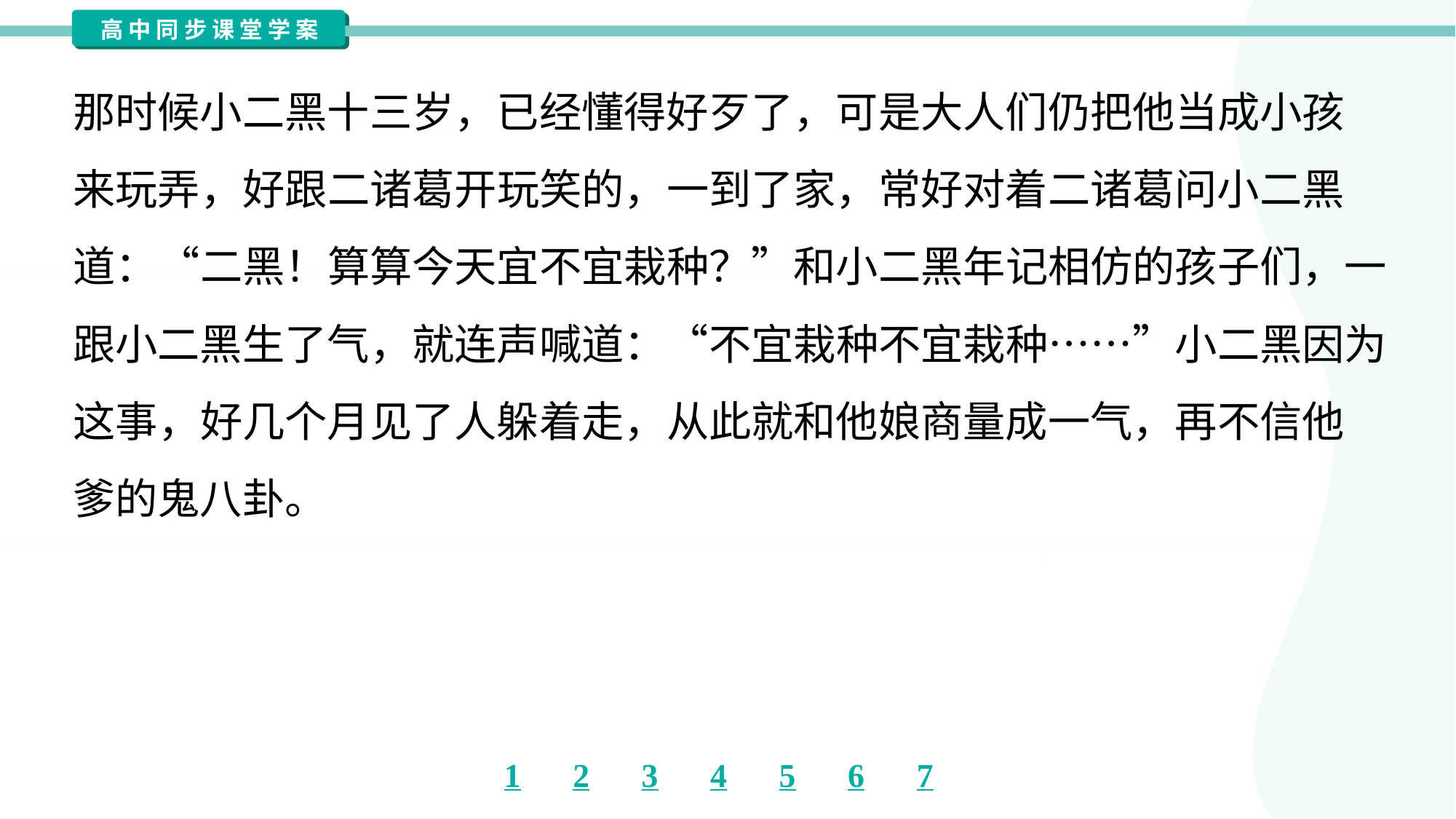

那时候小二黑十三岁，已经懂得好歹了，可是大人们仍把他当成小孩
来玩弄，好跟二诸葛开玩笑的，一到了家，常好对着二诸葛问小二黑
道：“二黑！算算今天宜不宜栽种？”和小二黑年记相仿的孩子们，一
跟小二黑生了气，就连声喊道：“不宜栽种不宜栽种……”小二黑因为
这事，好几个月见了人躲着走，从此就和他娘商量成一气，再不信他
爹的鬼八卦。